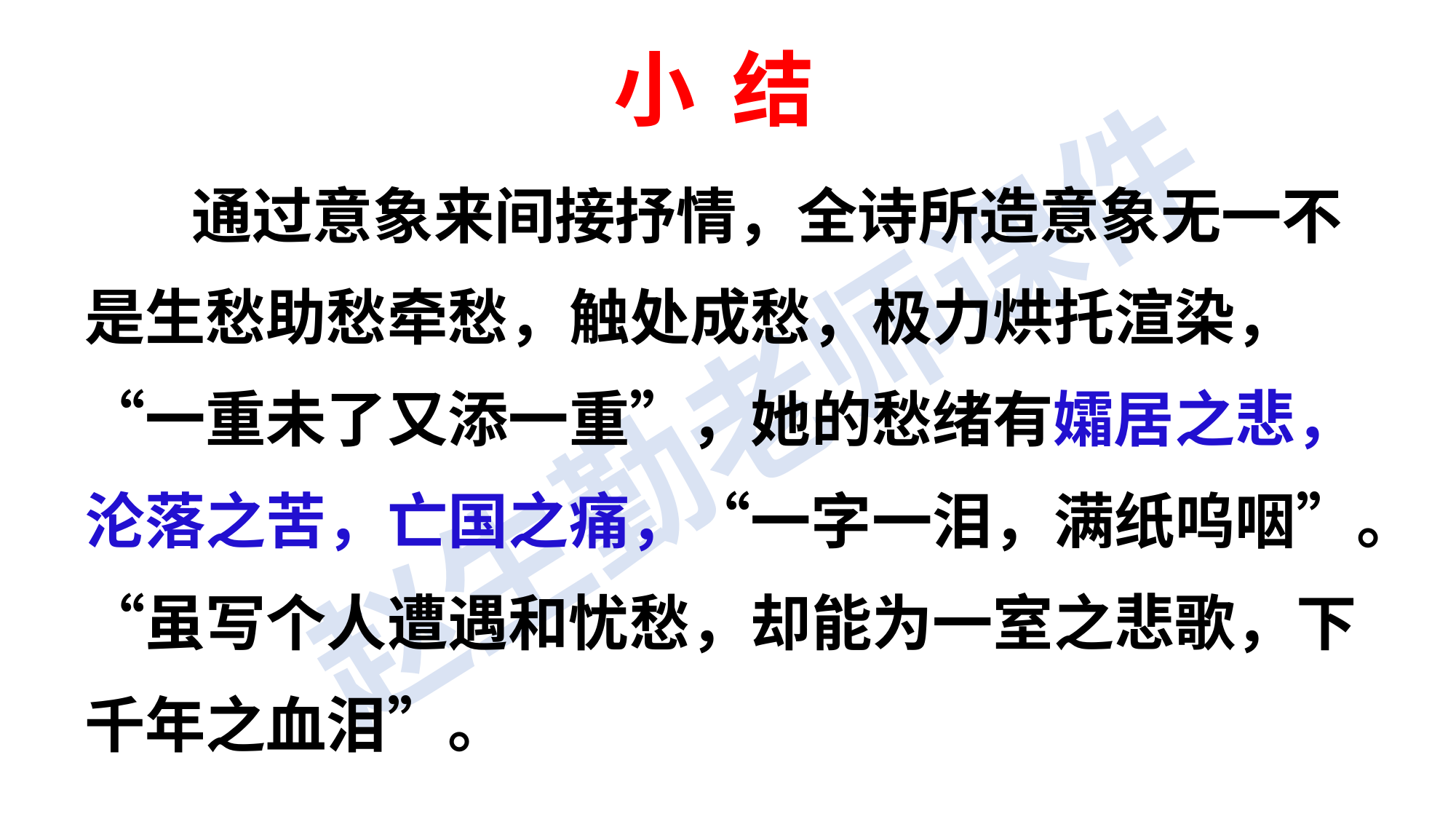

小  结
            通过意象来间接抒情，全诗所造意象无一不是生愁助愁牵愁，触处成愁，极力烘托渲染，“一重未了又添一重”，她的愁绪有孀居之悲，沦落之苦，亡国之痛，“一字一泪，满纸呜咽”。“虽写个人遭遇和忧愁，却能为一室之悲歌，下千年之血泪”。